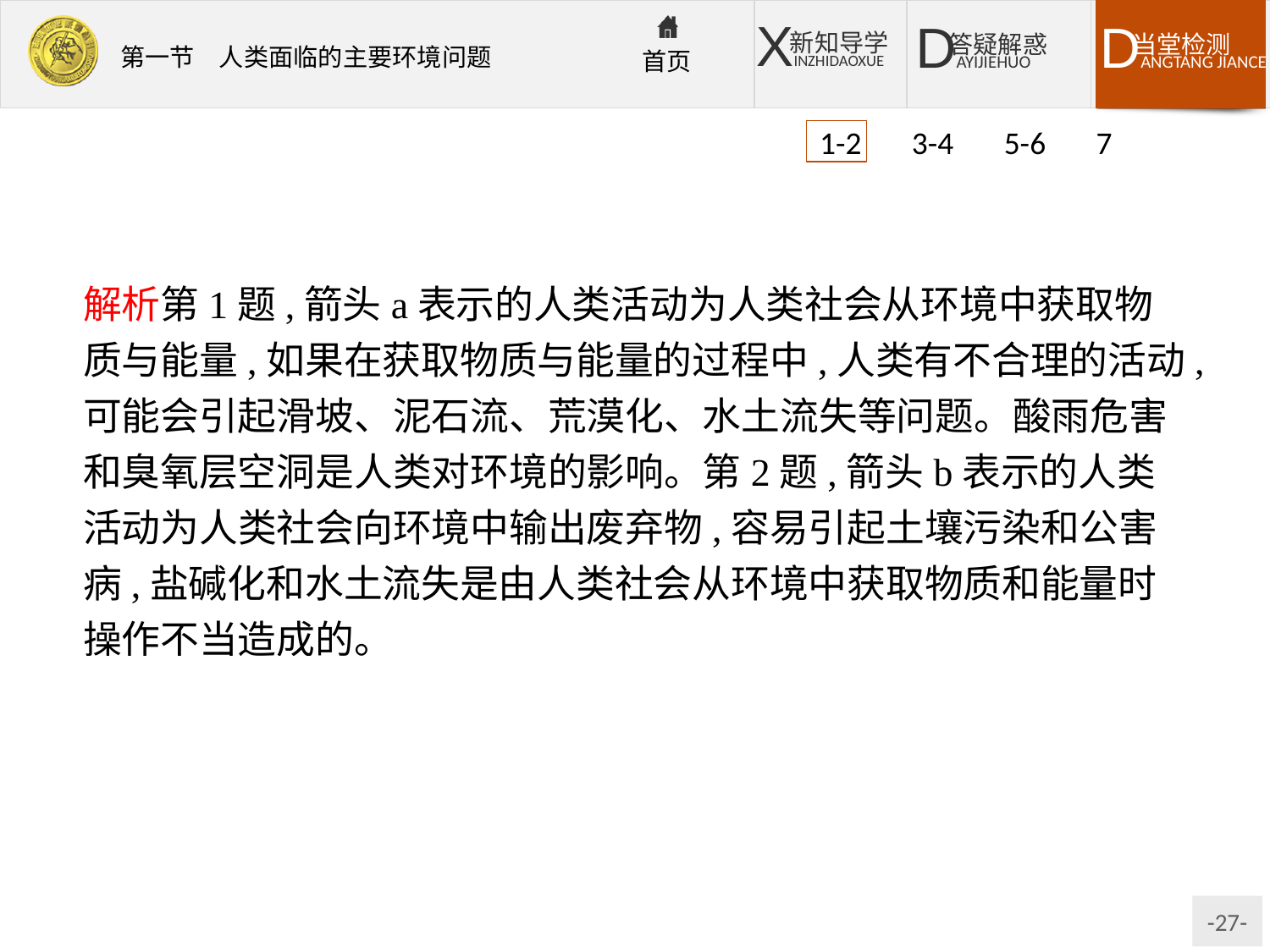

1-2       3-4       5-6       7

解析第1题,箭头a表示的人类活动为人类社会从环境中获取物质与能量,如果在获取物质与能量的过程中,人类有不合理的活动,可能会引起滑坡、泥石流、荒漠化、水土流失等问题。酸雨危害和臭氧层空洞是人类对环境的影响。第2题,箭头b表示的人类活动为人类社会向环境中输出废弃物,容易引起土壤污染和公害病,盐碱化和水土流失是由人类社会从环境中获取物质和能量时操作不当造成的。
答案1.C　2.B